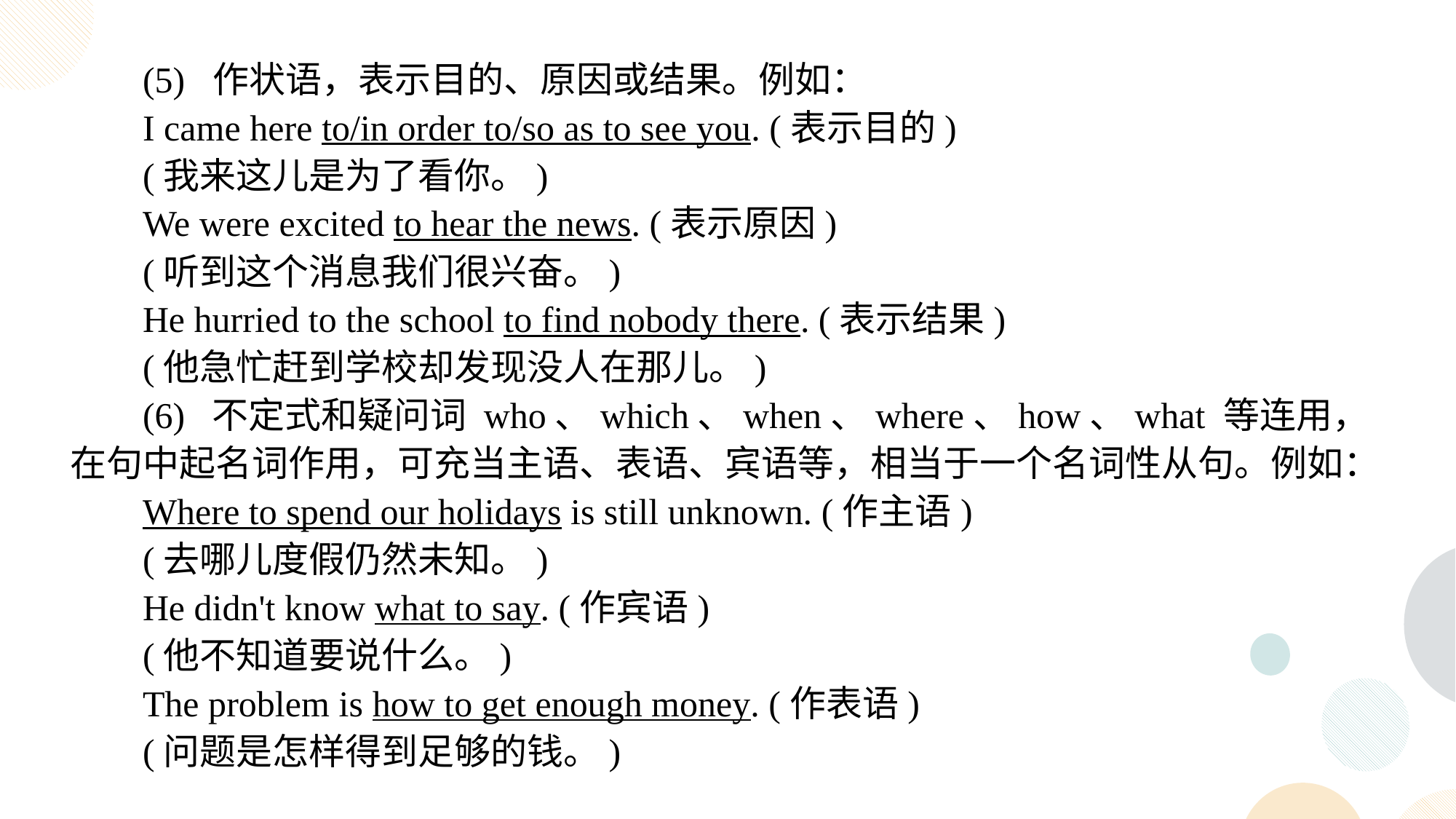

(5)  作状语，表示目的、原因或结果。例如：
I came here to/in order to/so as to see you. (表示目的)
(我来这儿是为了看你。)
We were excited to hear the news. (表示原因)
(听到这个消息我们很兴奋。)
He hurried to the school to find nobody there. (表示结果)
(他急忙赶到学校却发现没人在那儿。)
(6)  不定式和疑问词 who、which、when、where、how、what 等连用，在句中起名词作用，可充当主语、表语、宾语等，相当于一个名词性从句。例如：
Where to spend our holidays is still unknown. (作主语)
(去哪儿度假仍然未知。)
He didn't know what to say. (作宾语)
(他不知道要说什么。)
The problem is how to get enough money. (作表语)
(问题是怎样得到足够的钱。)